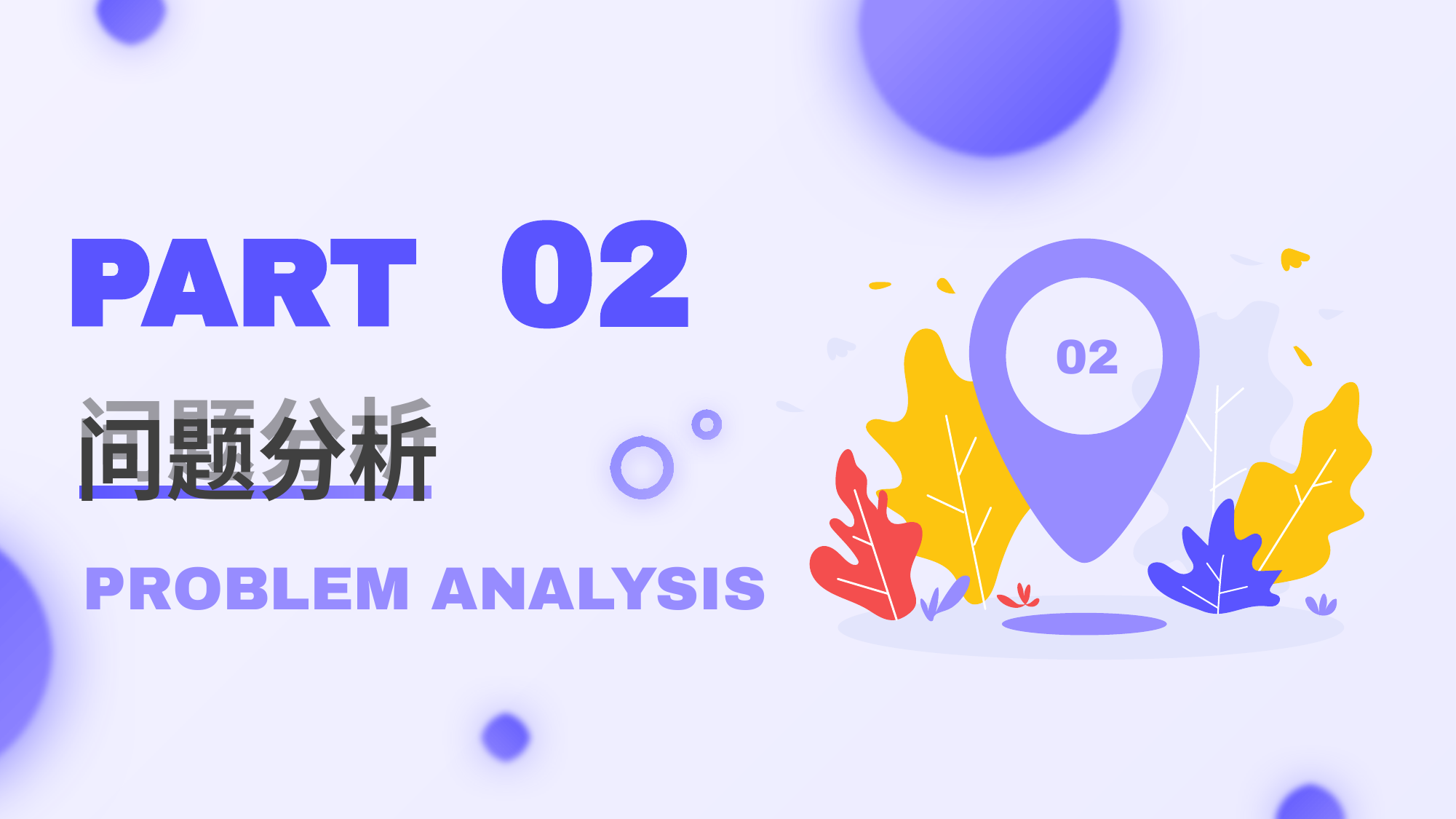

PART  02

02
问题分析
问题分析

PROBLEM ANALYSIS